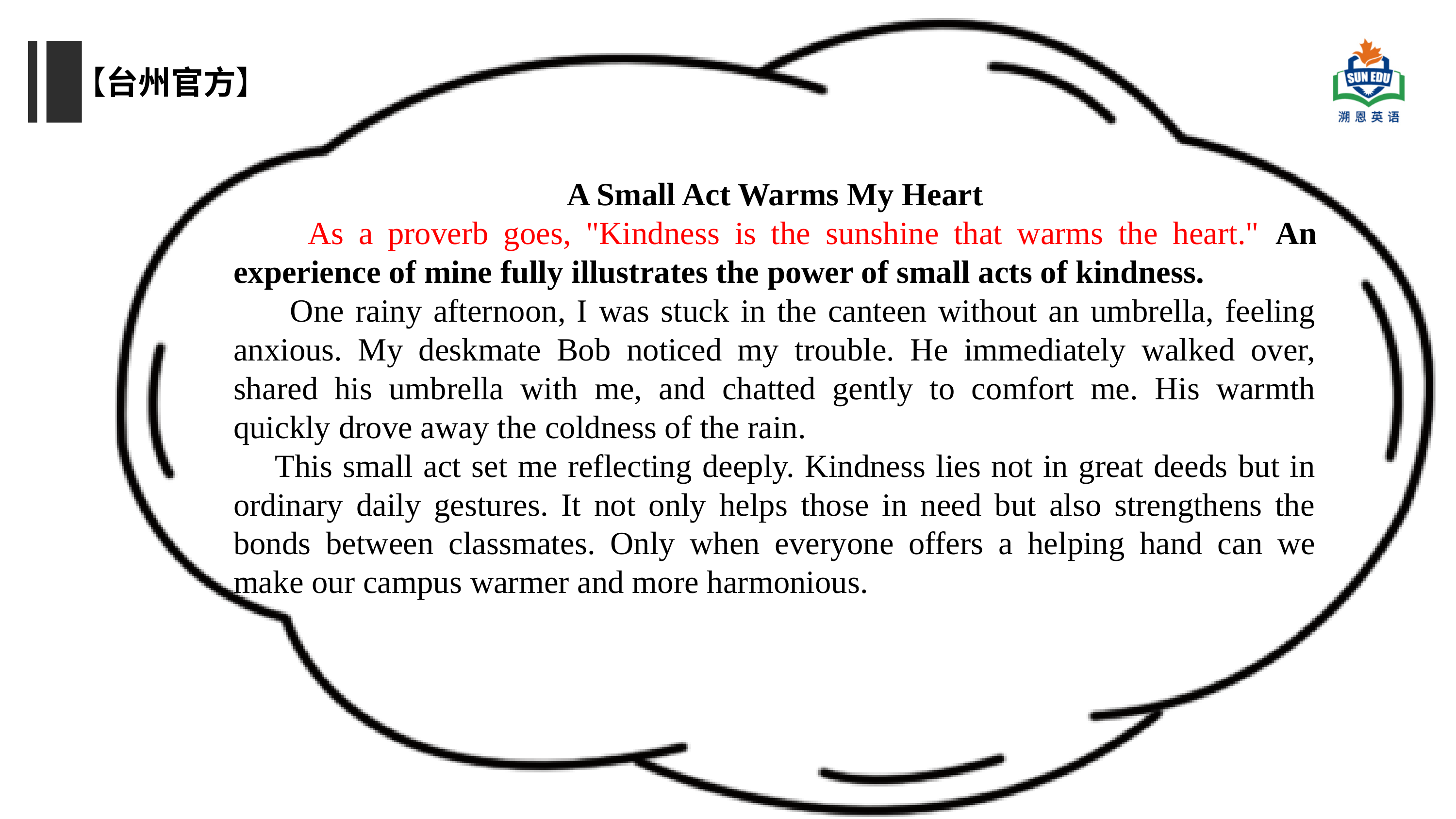

【台州官方】
A Small Act Warms My Heart
     As a proverb goes, "Kindness is the sunshine that warms the heart." An experience of mine fully illustrates the power of small acts of kindness.
     One rainy afternoon, I was stuck in the canteen without an umbrella, feeling anxious. My deskmate Bob noticed my trouble. He immediately walked over, shared his umbrella with me, and chatted gently to comfort me. His warmth quickly drove away the coldness of the rain.
    This small act set me reflecting deeply. Kindness lies not in great deeds but in ordinary daily gestures. It not only helps those in need but also strengthens the bonds between classmates. Only when everyone offers a helping hand can we make our campus warmer and more harmonious.